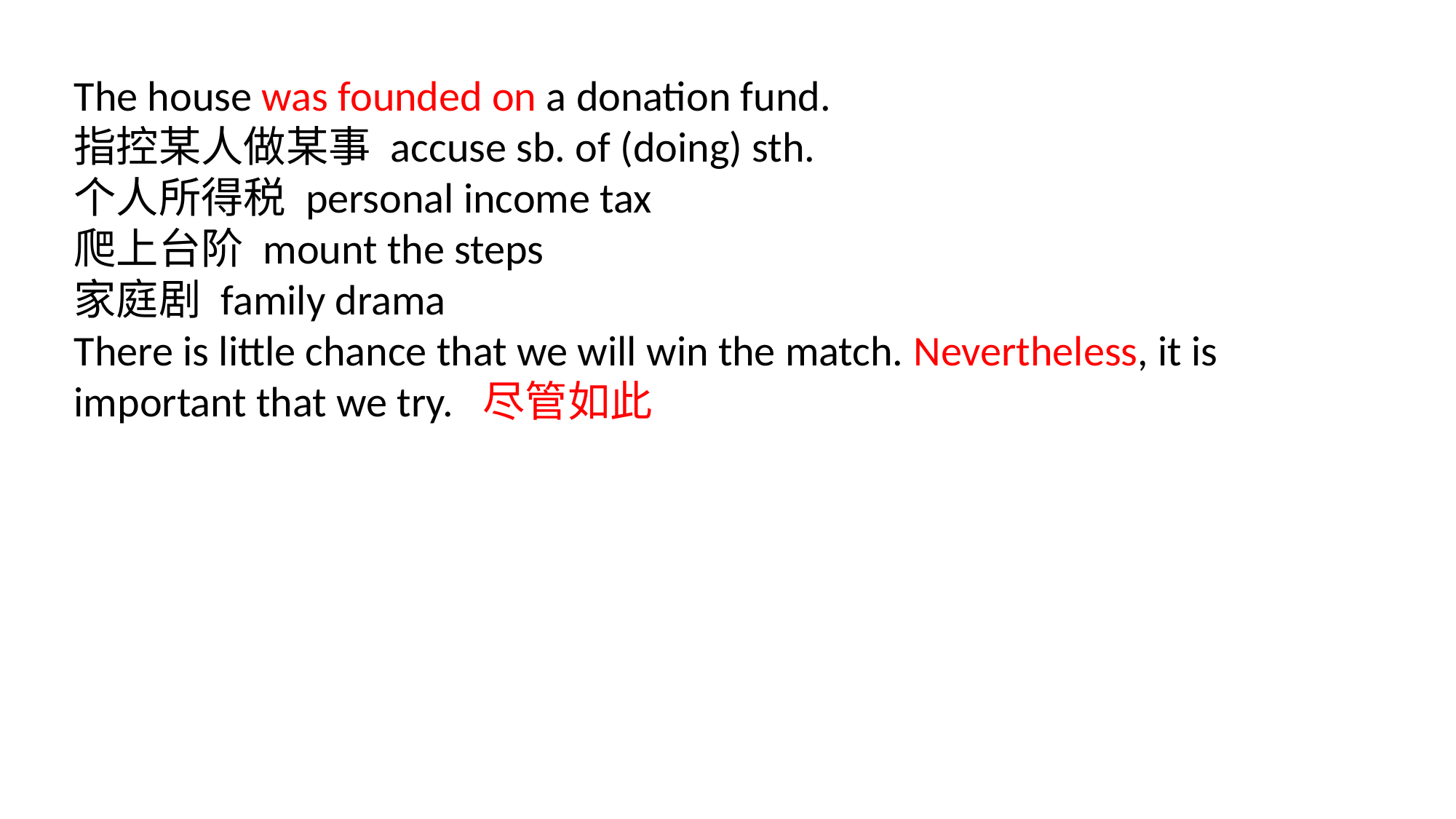

The house was founded on a donation fund.
指控某人做某事 accuse sb. of (doing) sth.
个人所得税 personal income tax
爬上台阶 mount the steps
家庭剧 family drama
There is little chance that we will win the match. Nevertheless, it is important that we try.  尽管如此